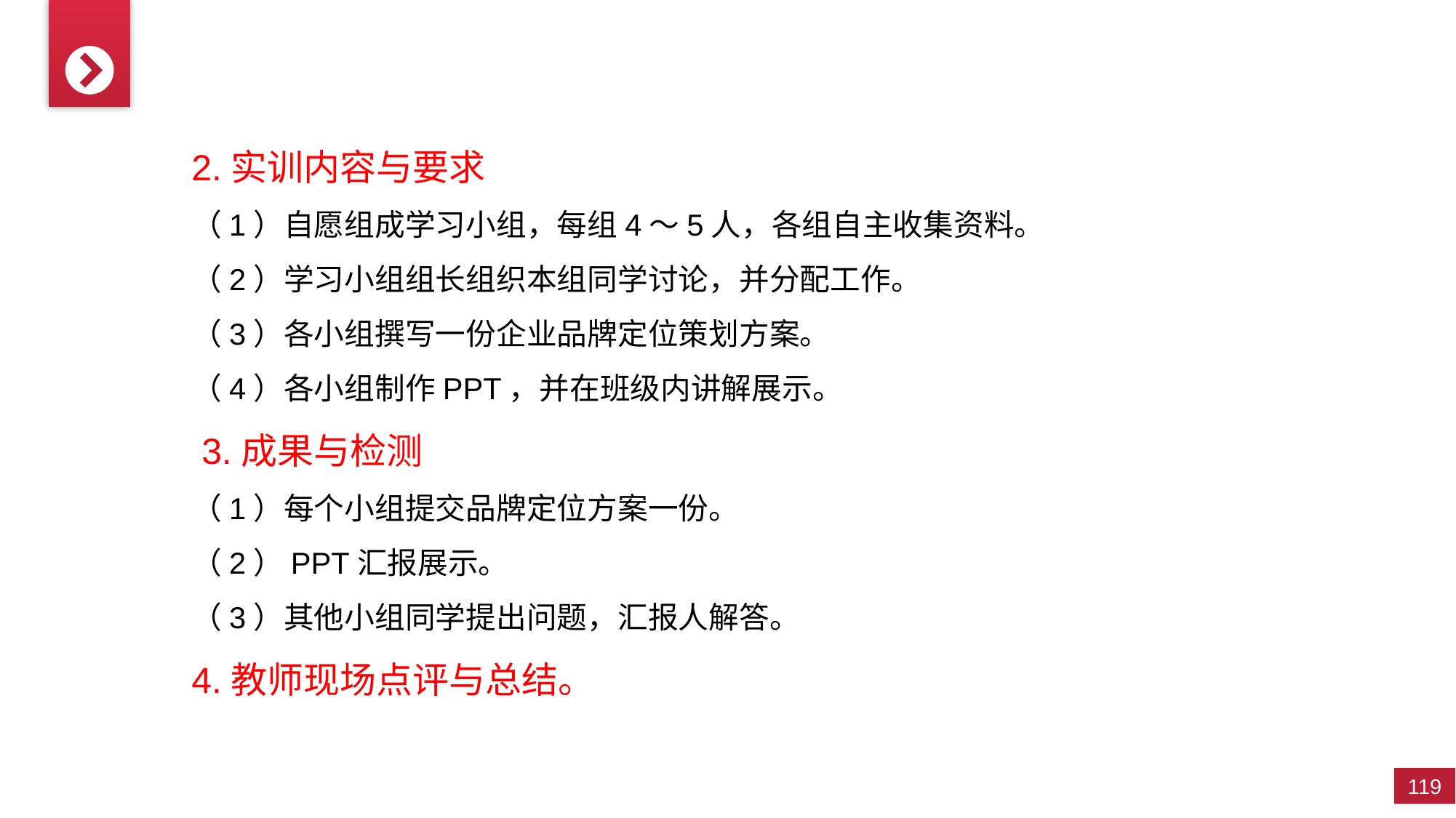

2.实训内容与要求
（1）自愿组成学习小组，每组4～5人，各组自主收集资料。
（2）学习小组组长组织本组同学讨论，并分配工作。
（3）各小组撰写一份企业品牌定位策划方案。
（4）各小组制作PPT，并在班级内讲解展示。
 3.成果与检测
（1）每个小组提交品牌定位方案一份。
（2）PPT汇报展示。
（3）其他小组同学提出问题，汇报人解答。
4.教师现场点评与总结。